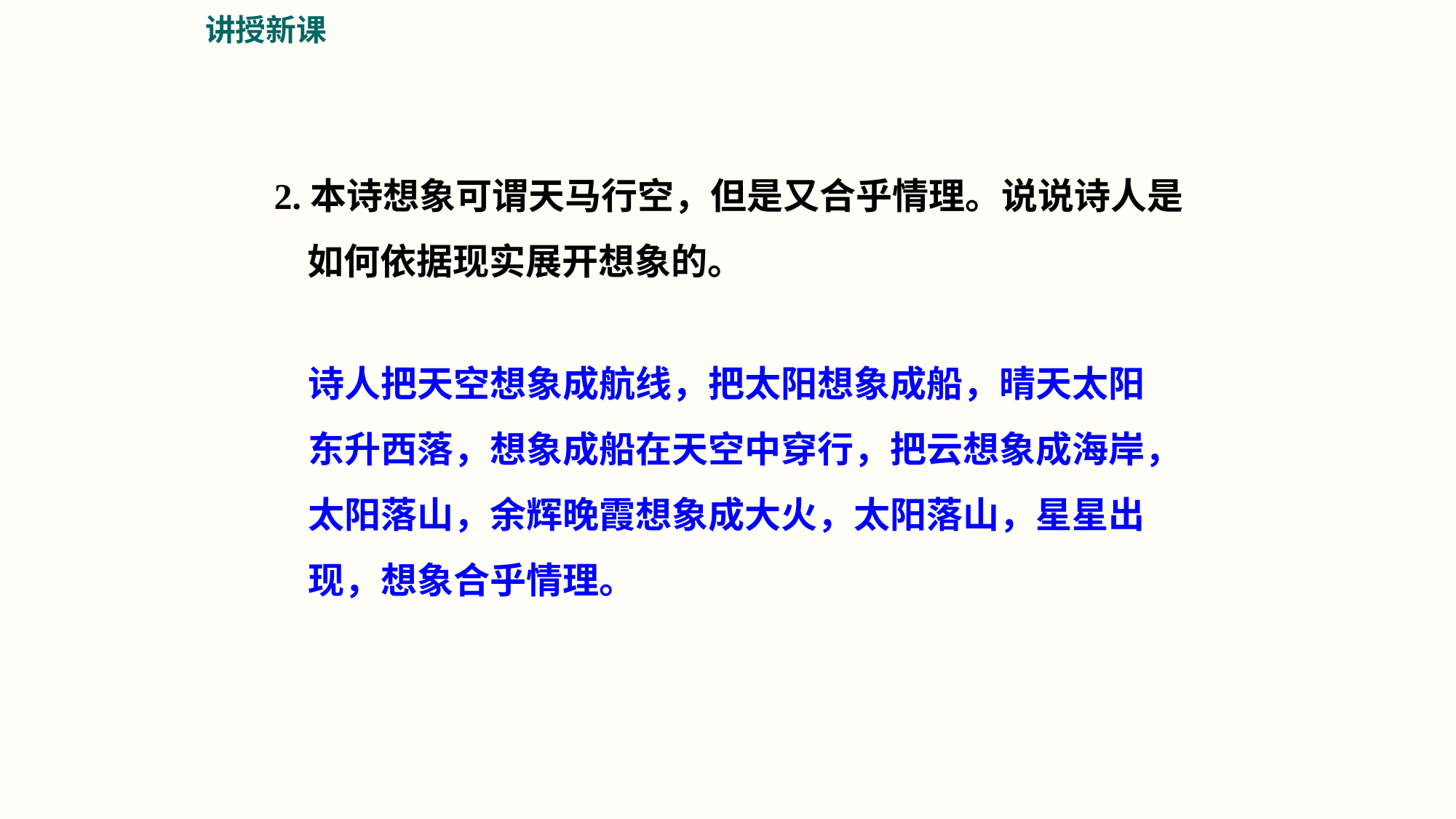

讲授新课
2.本诗想象可谓天马行空，但是又合乎情理。说说诗人是
   如何依据现实展开想象的。
诗人把天空想象成航线，把太阳想象成船，晴天太阳东升西落，想象成船在天空中穿行，把云想象成海岸，太阳落山，余辉晚霞想象成大火，太阳落山，星星出现，想象合乎情理。